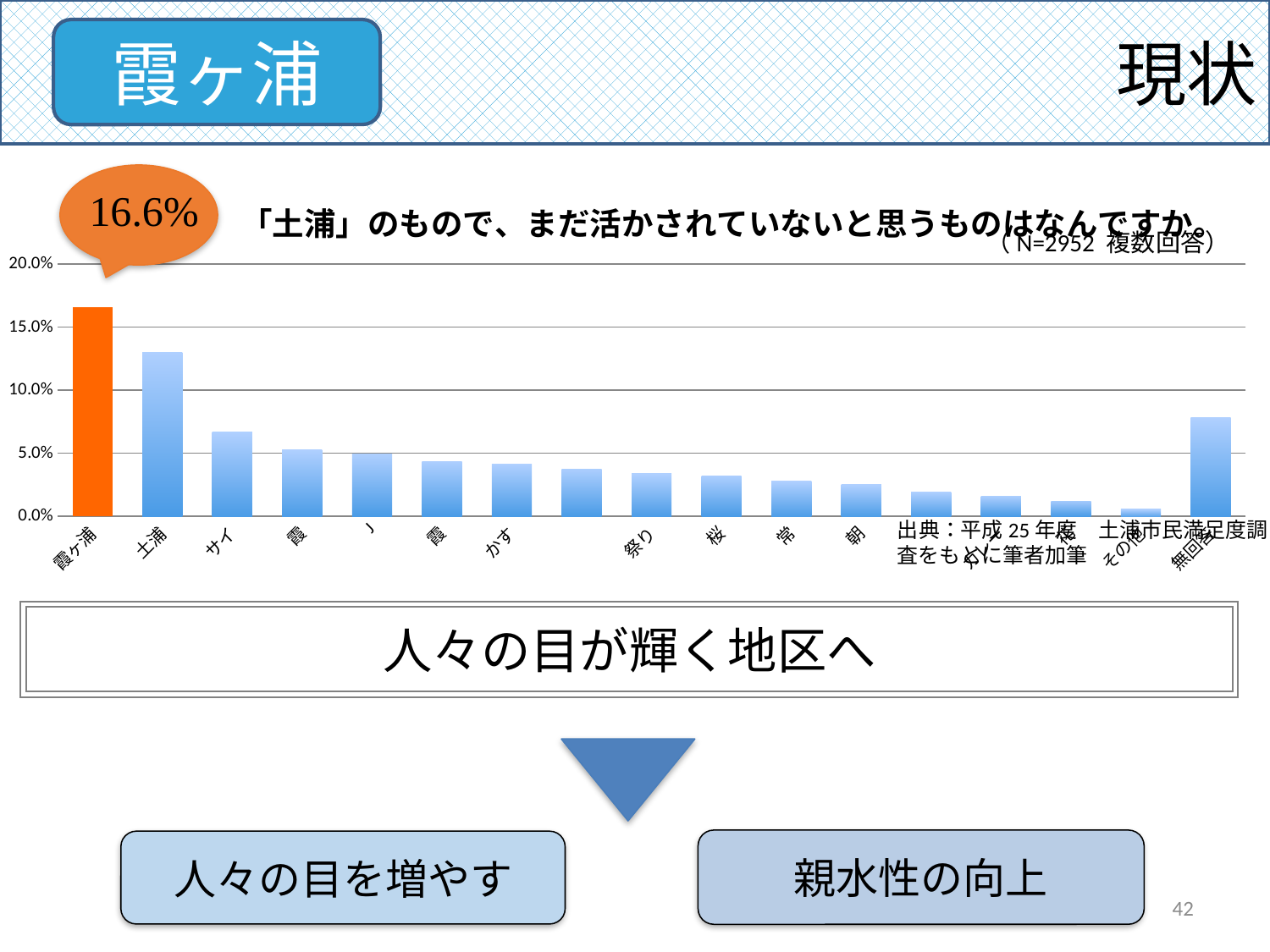

現状
霞ヶ浦

### Chart: 「土浦」のもので、まだ活かされていないと思うものはなんですか。

| Category |  |
|---|---|
| 霞ヶ浦 | 0.166 |
| 土浦全国花火競技大会 | 0.13 |
| サイクリングロード | 0.067 |
| 霞ヶ浦総合公園 | 0.053 |
| JR土浦駅 | 0.049 |
| 霞ヶ浦特産品 | 0.043 |
| かすみうがらマラソン | 0.041 |
| つちまる | 0.037 |
| 祭り | 0.034 |
| 桜 | 0.032 |
| 常陸秋そば | 0.028 |
| 朝日峠展望公園 | 0.025 |
| 亀城公園 | 0.019 |
| カレー | 0.016 |
| 花 | 0.012 |
| その他 | 0.006 |
| 無回答 | 0.078 |
（N=2952 複数回答）
親水性の向上

人の目を増やす
出典：平成25年度　土浦市民満足度調査をもとに筆者加筆

輝きを放つ霞ヶ浦へ
人々の目が輝く地区へ

親水性の向上
人々の目を増やす
42